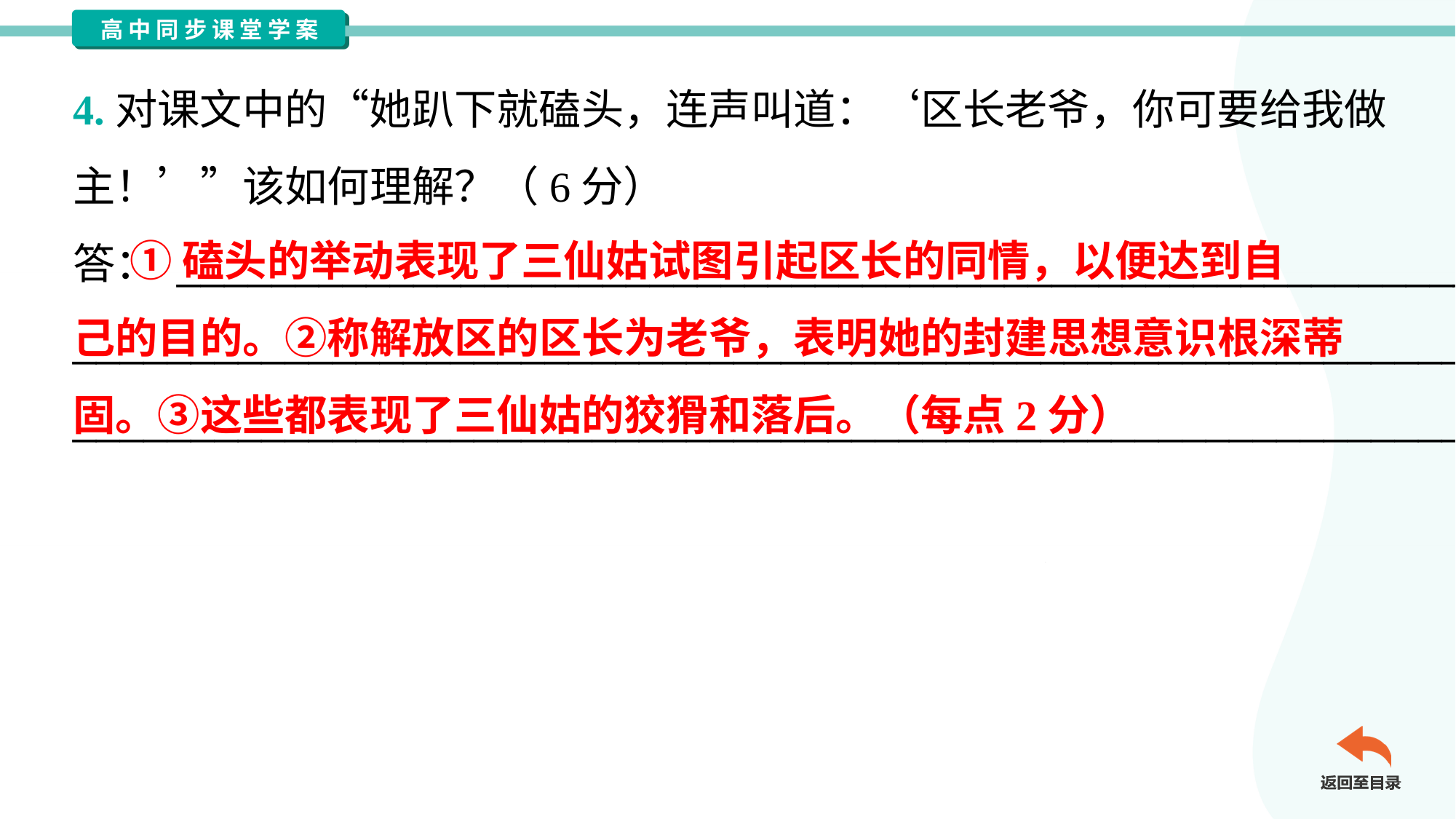

4.对课文中的“她趴下就磕头，连声叫道：‘区长老爷，你可要给我做
主！’”该如何理解？（6分）
答： ________________________________________________________
_____________________________________________________________
_____________________________________________________________
      ①磕头的举动表现了三仙姑试图引起区长的同情，以便达到自
己的目的。②称解放区的区长为老爷，表明她的封建思想意识根深蒂
固。③这些都表现了三仙姑的狡猾和落后。（每点2分）